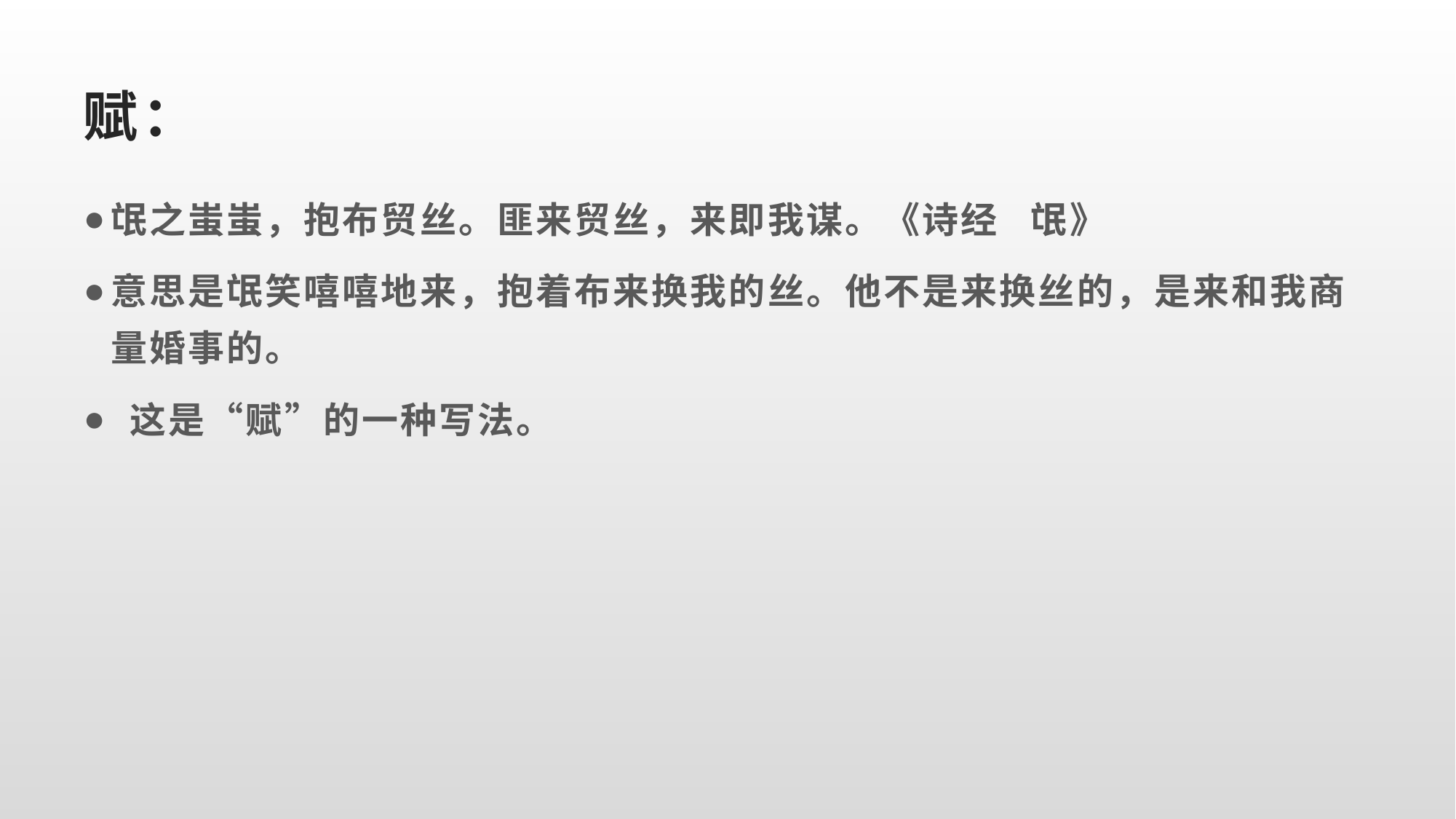

# 赋：
氓之蚩蚩，抱布贸丝。匪来贸丝，来即我谋。《诗经   氓》
意思是氓笑嘻嘻地来，抱着布来换我的丝。他不是来换丝的，是来和我商量婚事的。
 这是“赋”的一种写法。